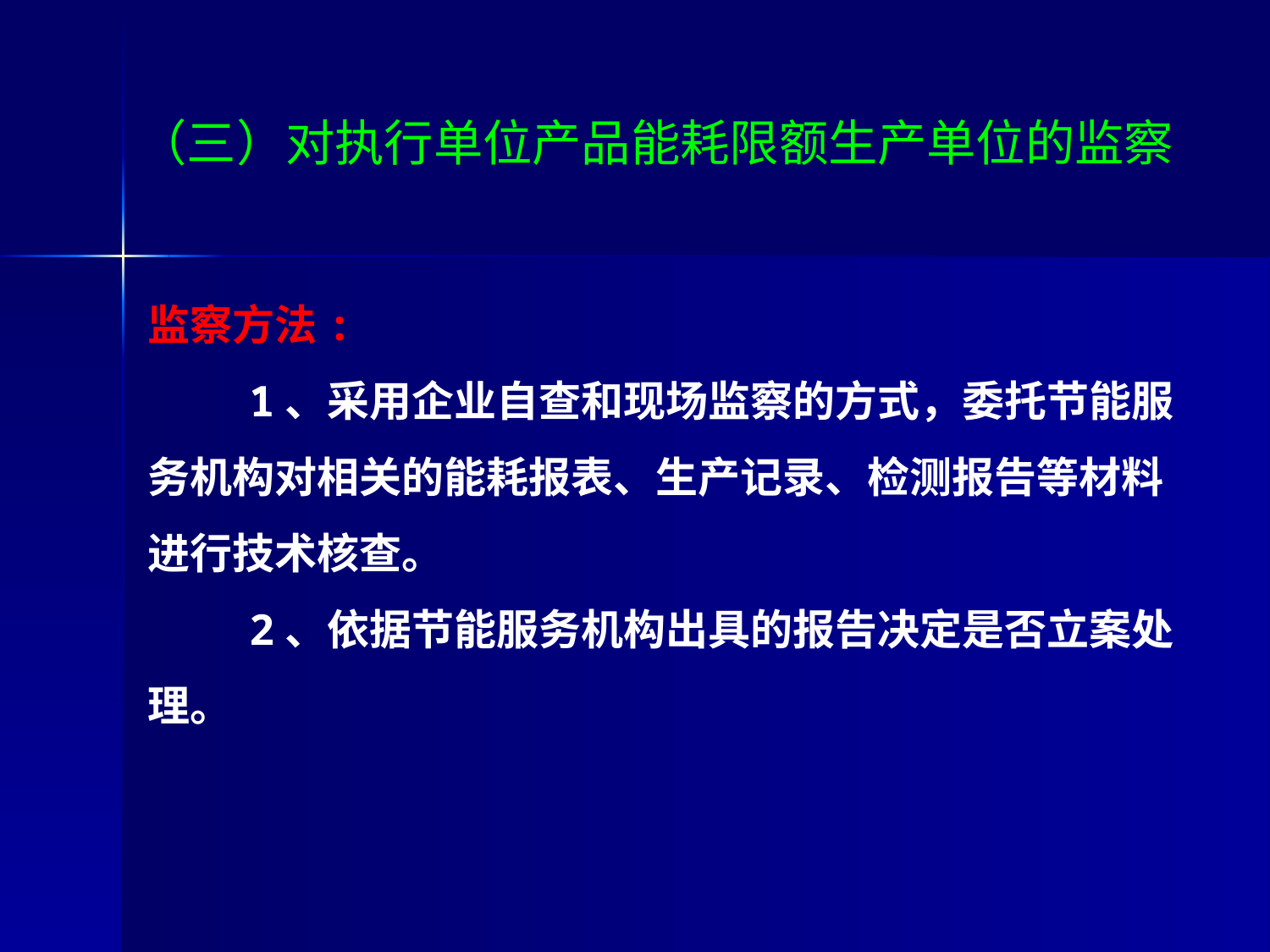

# （三）对执行单位产品能耗限额生产单位的监察
监察方法:
    1、采用企业自查和现场监察的方式，委托节能服务机构对相关的能耗报表、生产记录、检测报告等材料进行技术核查。
    2、依据节能服务机构出具的报告决定是否立案处理。